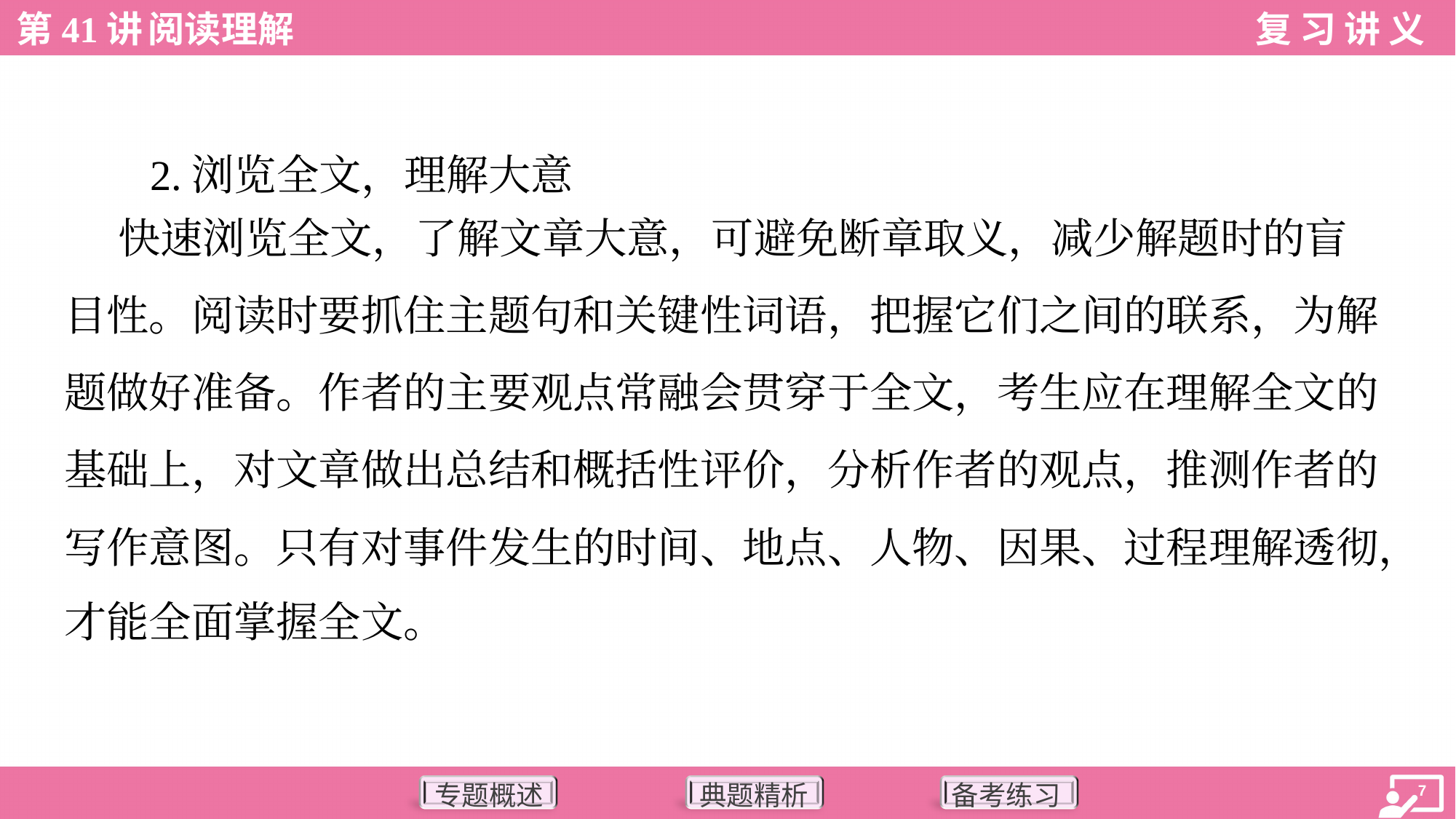

2.浏览全文，理解大意
    快速浏览全文，了解文章大意，可避免断章取义，减少解题时的盲
目性。阅读时要抓住主题句和关键性词语，把握它们之间的联系，为解
题做好准备。作者的主要观点常融会贯穿于全文，考生应在理解全文的
基础上，对文章做出总结和概括性评价，分析作者的观点，推测作者的
写作意图。只有对事件发生的时间、地点、人物、因果、过程理解透彻，
才能全面掌握全文。